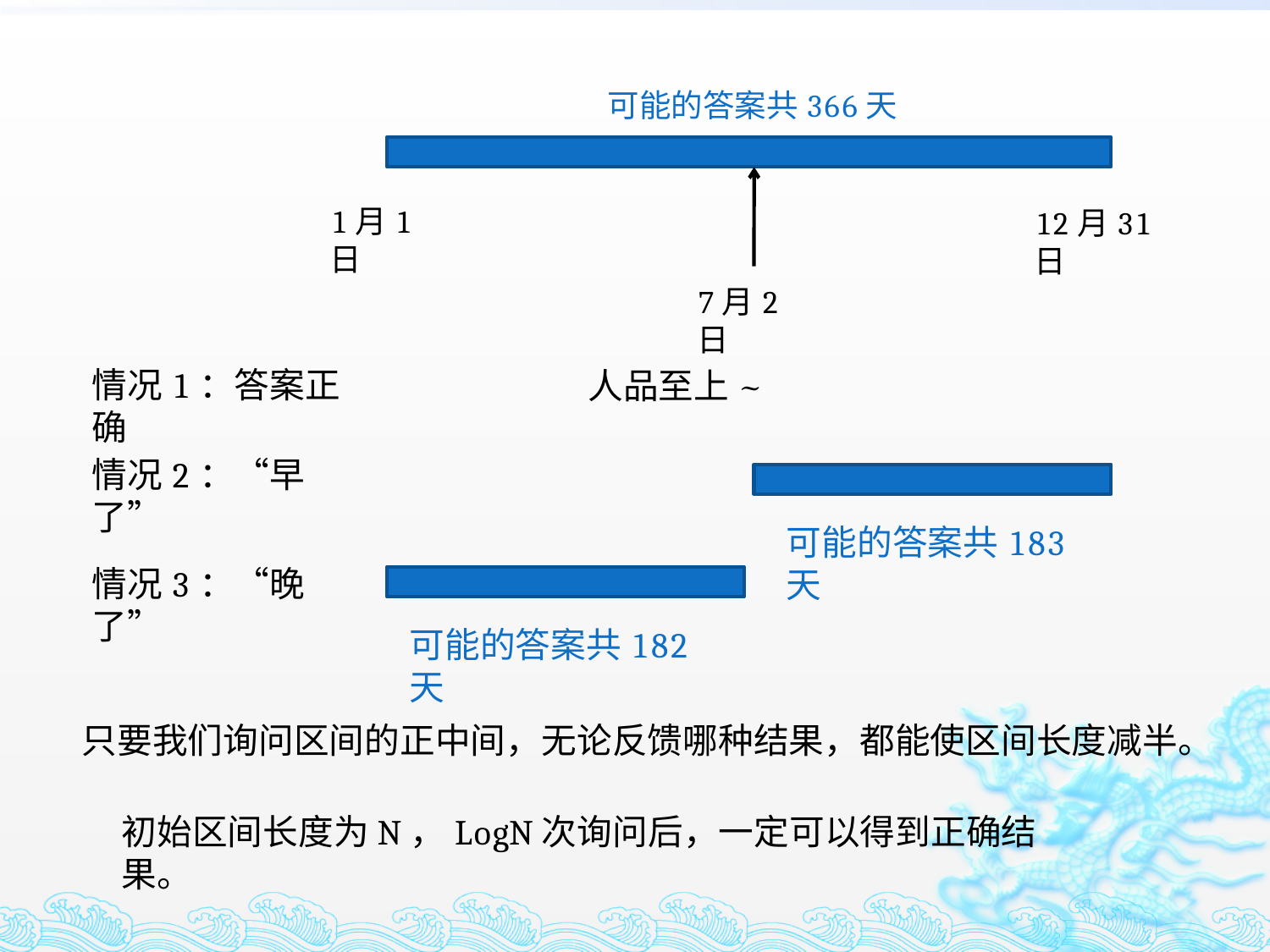

可能的答案共366天

1月1日
12月31日
7月2日
情况1：答案正确
人品至上~
情况2：“早了”

可能的答案共183天
情况3：“晚了”

可能的答案共182天
只要我们询问区间的正中间，无论反馈哪种结果，都能使区间长度减半。
初始区间长度为N，LogN次询问后，一定可以得到正确结果。